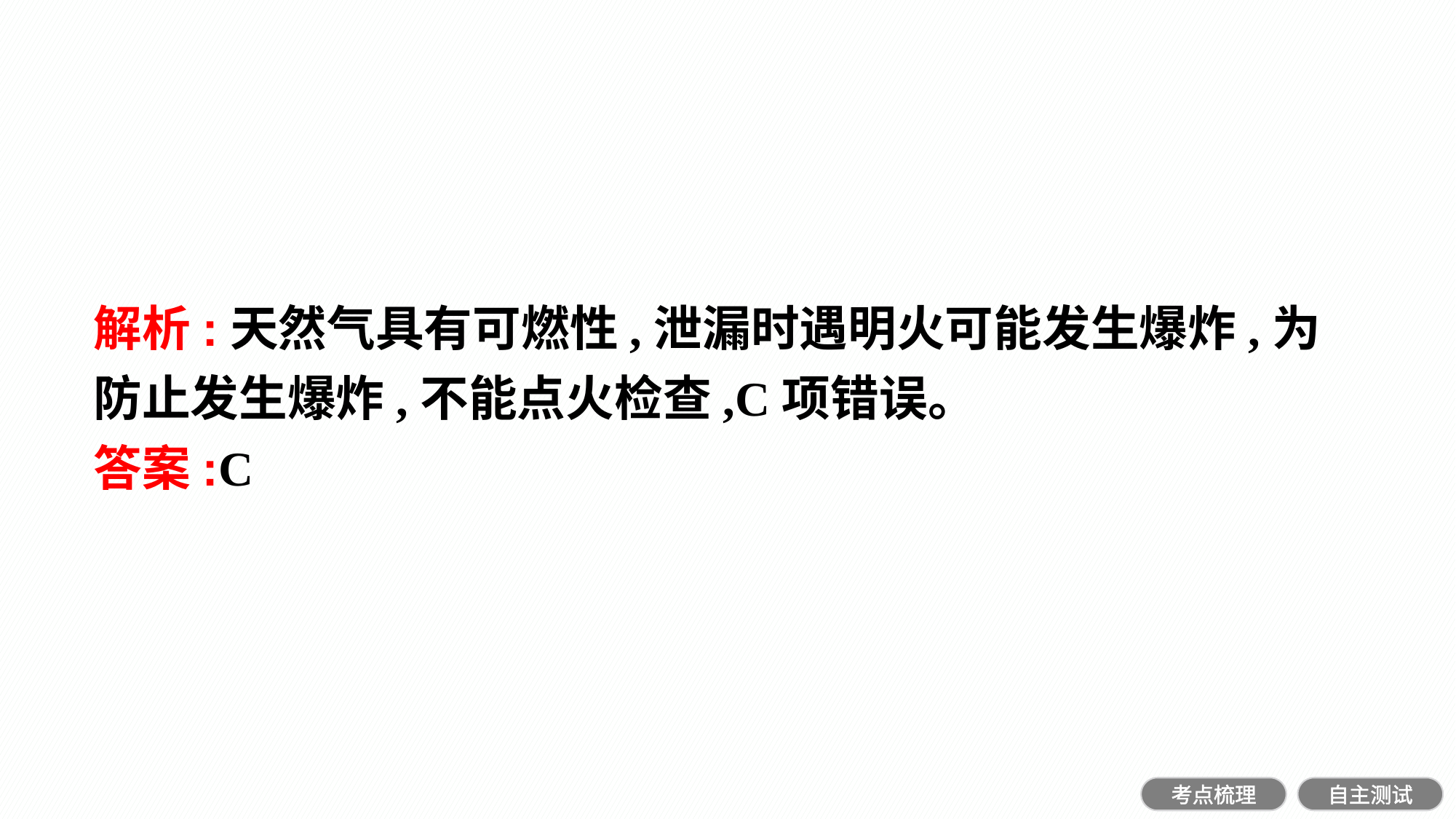

解析:天然气具有可燃性,泄漏时遇明火可能发生爆炸,为防止发生爆炸,不能点火检查,C项错误。
答案:C